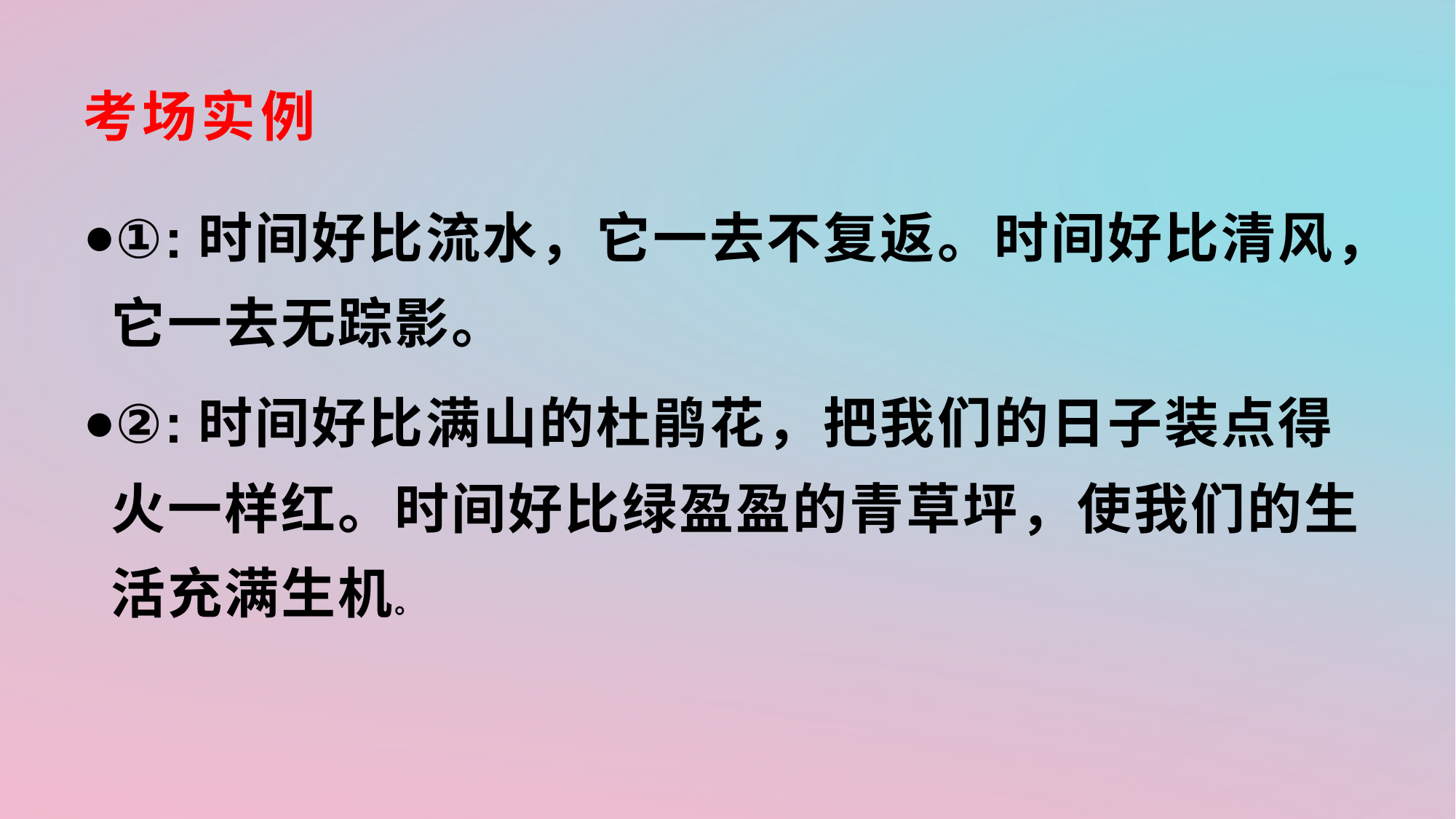

# 考场实例
①:时间好比流水，它一去不复返。时间好比清风，它一去无踪影。
②:时间好比满山的杜鹃花，把我们的日子装点得火一样红。时间好比绿盈盈的青草坪，使我们的生活充满生机。